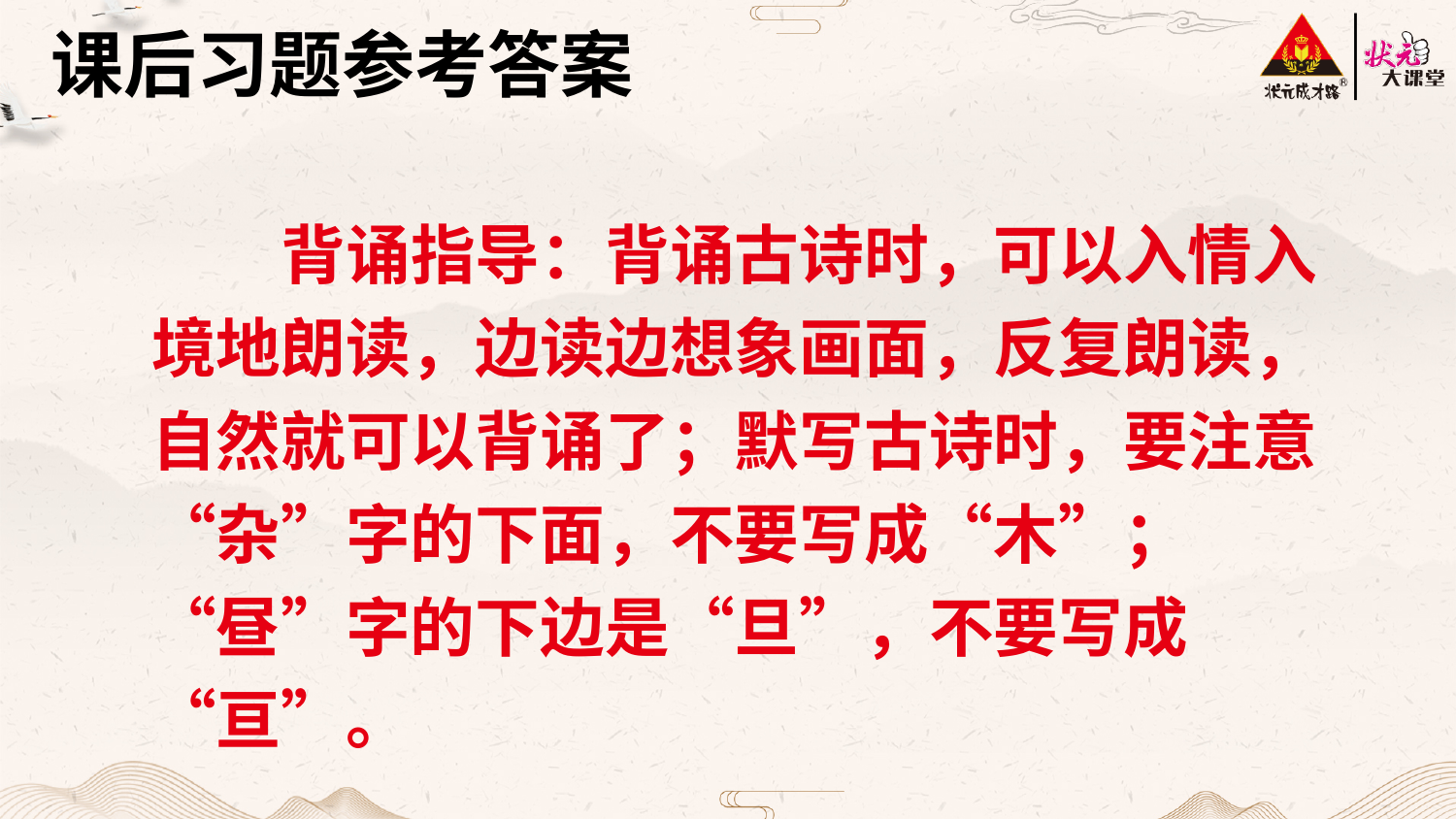

课后习题参考答案
背诵指导：背诵古诗时，可以入情入境地朗读，边读边想象画面，反复朗读，自然就可以背诵了；默写古诗时，要注意“杂”字的下面，不要写成“木”；“昼”字的下边是“旦”，不要写成“亘”。